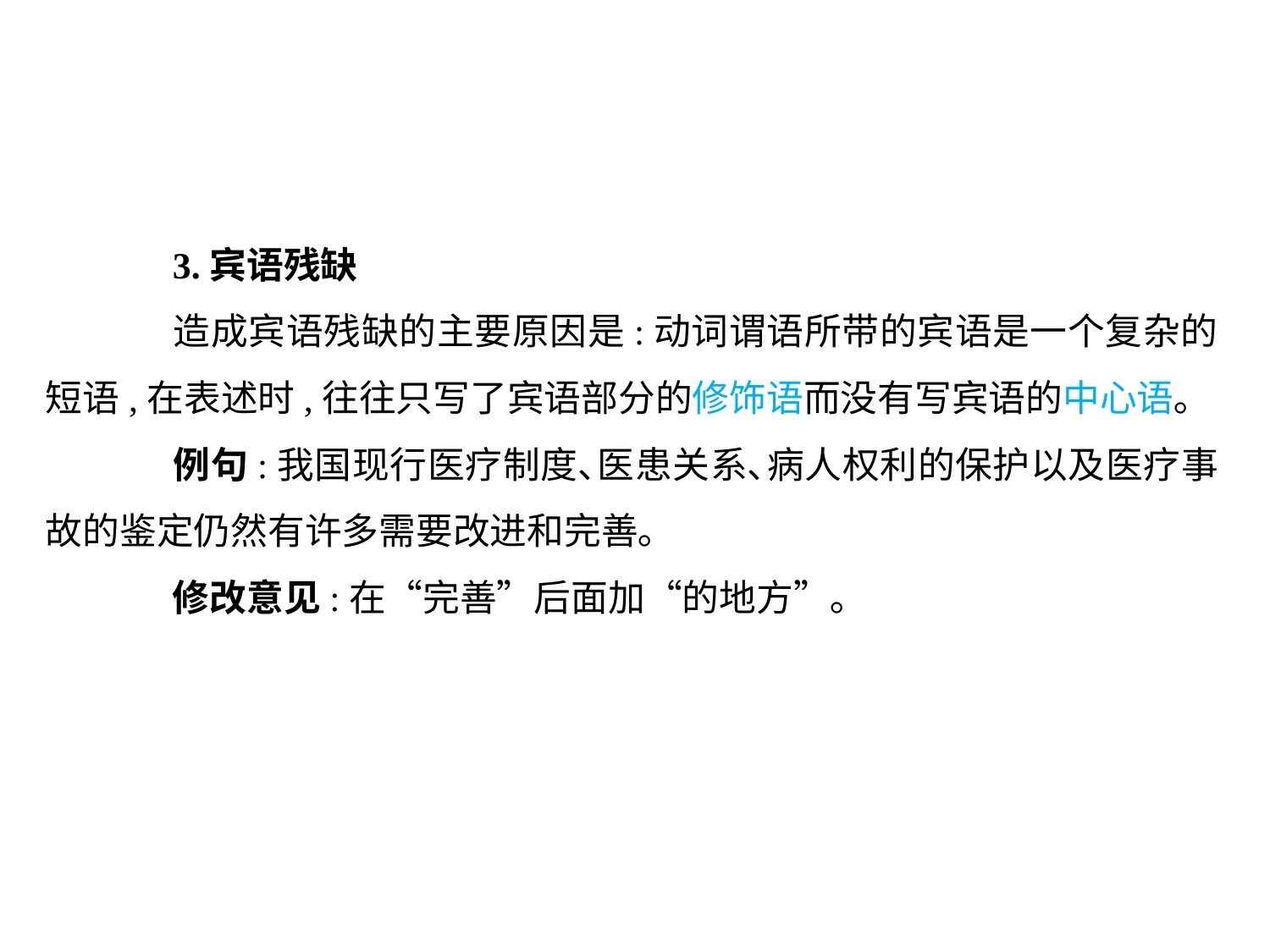

3.宾语残缺
	造成宾语残缺的主要原因是:动词谓语所带的宾语是一个复杂的短语,在表述时,往往只写了宾语部分的修饰语而没有写宾语的中心语｡
	例句:我国现行医疗制度､医患关系､病人权利的保护以及医疗事故的鉴定仍然有许多需要改进和完善｡
	修改意见:在“完善”后面加“的地方”｡